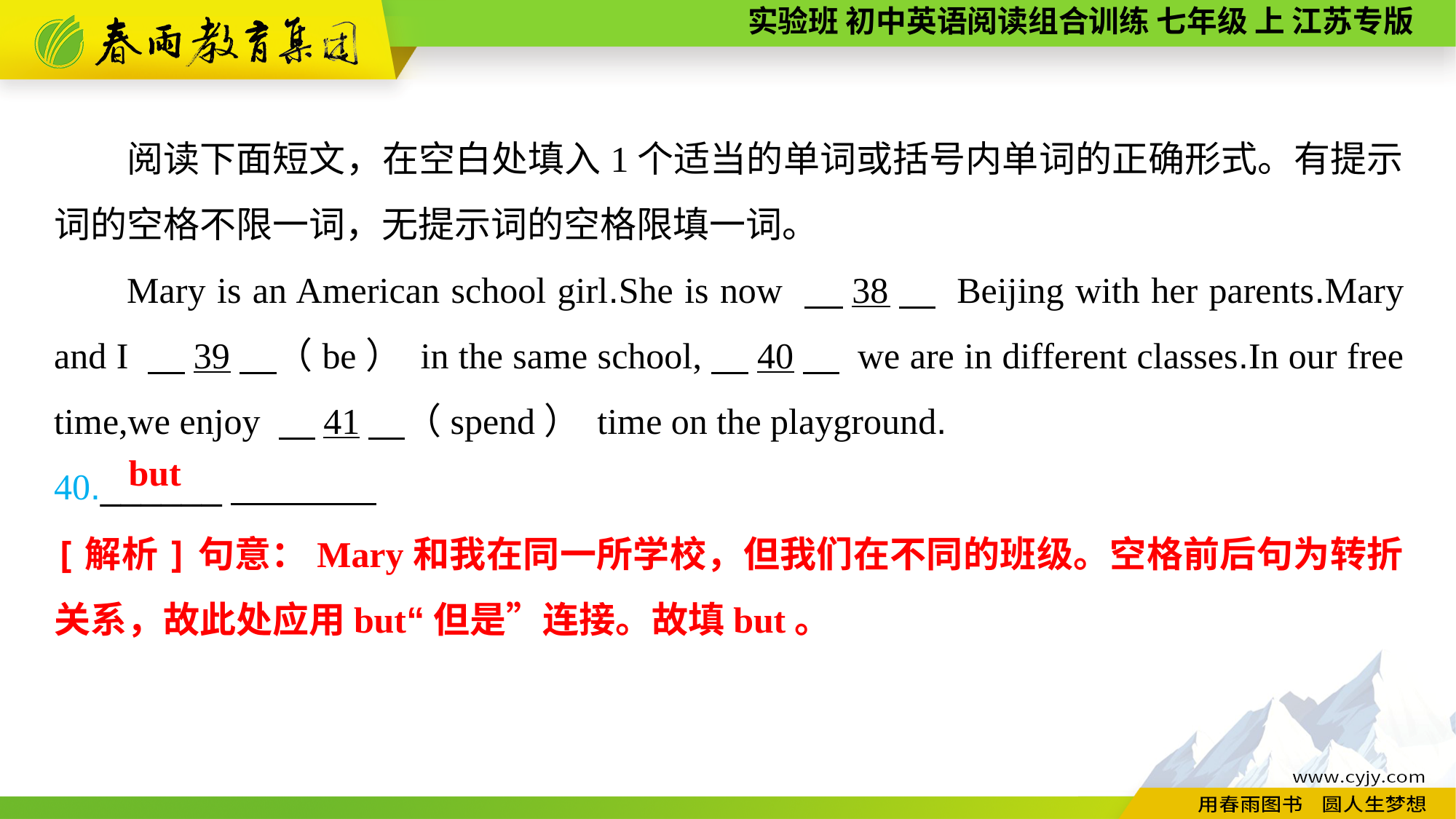

阅读下面短文，在空白处填入1个适当的单词或括号内单词的正确形式。有提示词的空格不限一词，无提示词的空格限填一词。
Mary is an American school girl.She is now 　38　 Beijing with her parents.Mary and I 　39　（be） in the same school,　40　 we are in different classes.In our free time,we enjoy 　41　（spend） time on the playground.
40.______
but
[解析]句意：Mary和我在同一所学校，但我们在不同的班级。空格前后句为转折关系，故此处应用but“但是”连接。故填but。